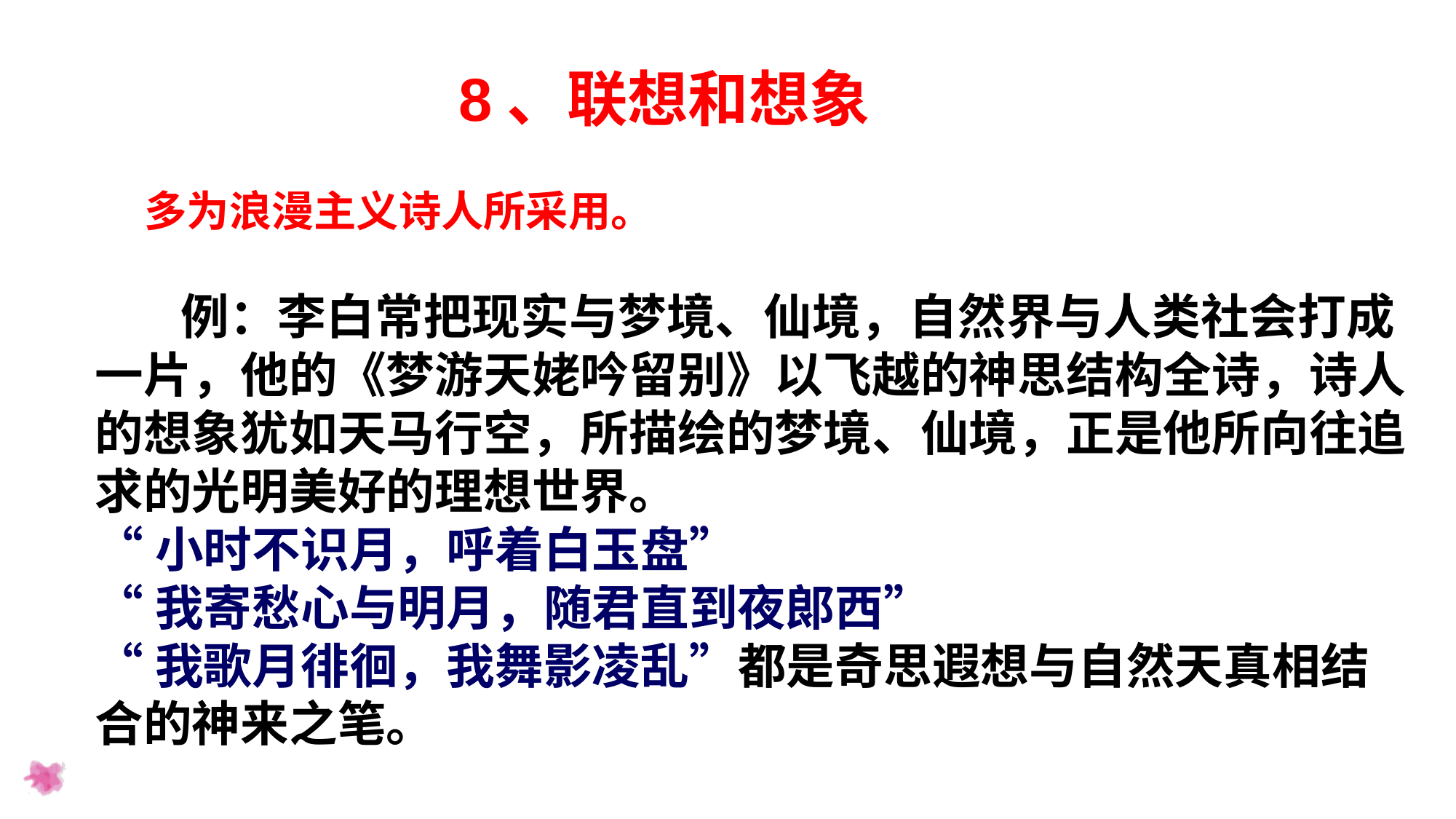

8、联想和想象

     多为浪漫主义诗人所采用。

        例：李白常把现实与梦境、仙境，自然界与人类社会打成一片，他的《梦游天姥吟留别》以飞越的神思结构全诗，诗人的想象犹如天马行空，所描绘的梦境、仙境，正是他所向往追求的光明美好的理想世界。
“小时不识月，呼着白玉盘”
“我寄愁心与明月，随君直到夜郞西”
“我歌月徘徊，我舞影凌乱”都是奇思遐想与自然天真相结合的神来之笔。